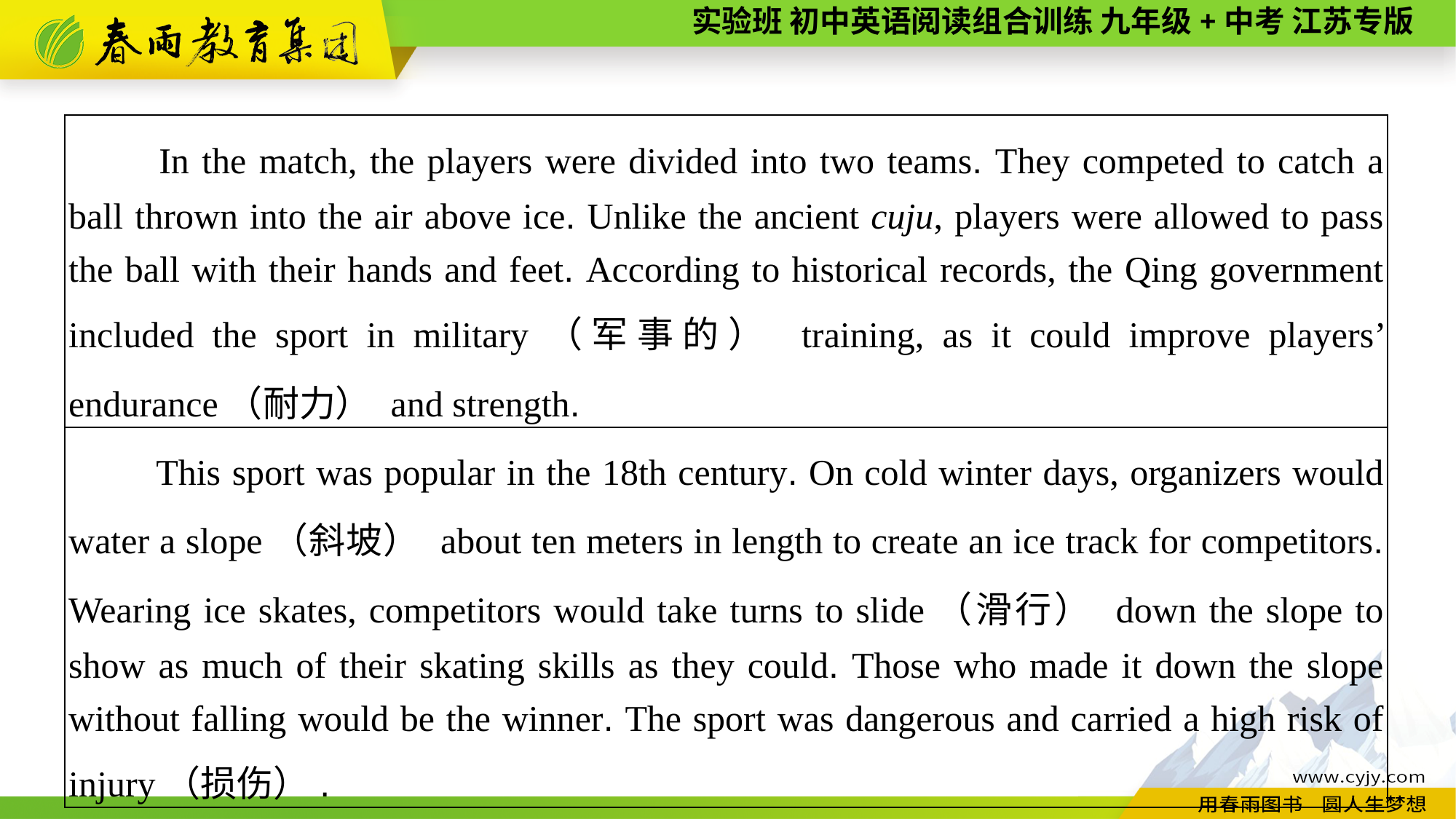

| In the match, the players were divided into two teams. They competed to catch a ball thrown into the air above ice. Unlike the ancient cuju, players were allowed to pass the ball with their hands and feet. According to historical records, the Qing government included the sport in military（军事的） training, as it could improve players’ endurance（耐力） and strength. |
| --- |
| This sport was popular in the 18th century. On cold winter days, organizers would water a slope（斜坡） about ten meters in length to create an ice track for competitors. Wearing ice skates, competitors would take turns to slide（滑行） down the slope to show as much of their skating skills as they could. Those who made it down the slope without falling would be the winner. The sport was dangerous and carried a high risk of injury（损伤）. |